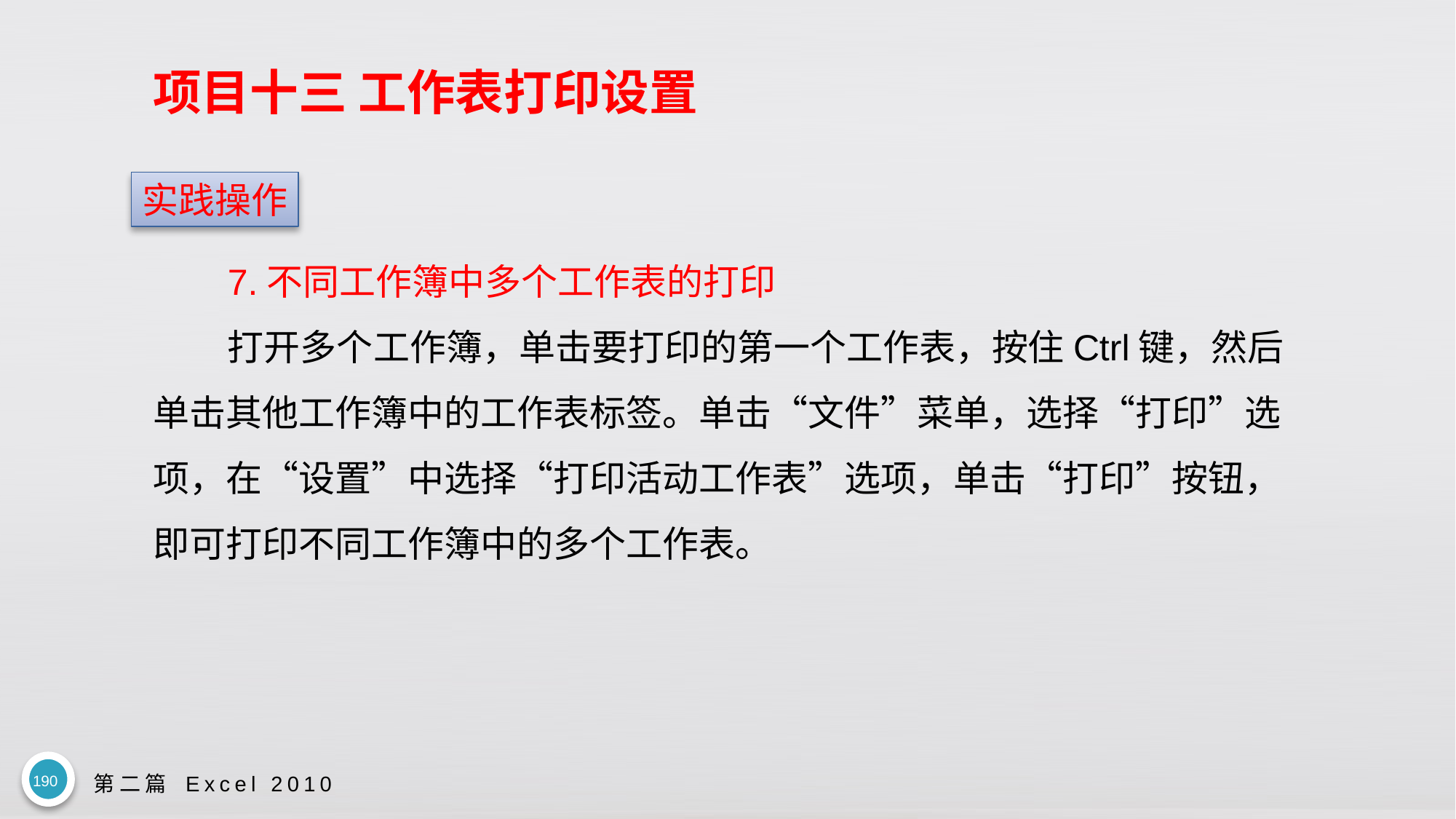

# 项目十三 工作表打印设置
实践操作
7.不同工作簿中多个工作表的打印
打开多个工作簿，单击要打印的第一个工作表，按住Ctrl键，然后单击其他工作簿中的工作表标签。单击“文件”菜单，选择“打印”选项，在“设置”中选择“打印活动工作表”选项，单击“打印”按钮，即可打印不同工作簿中的多个工作表。
190